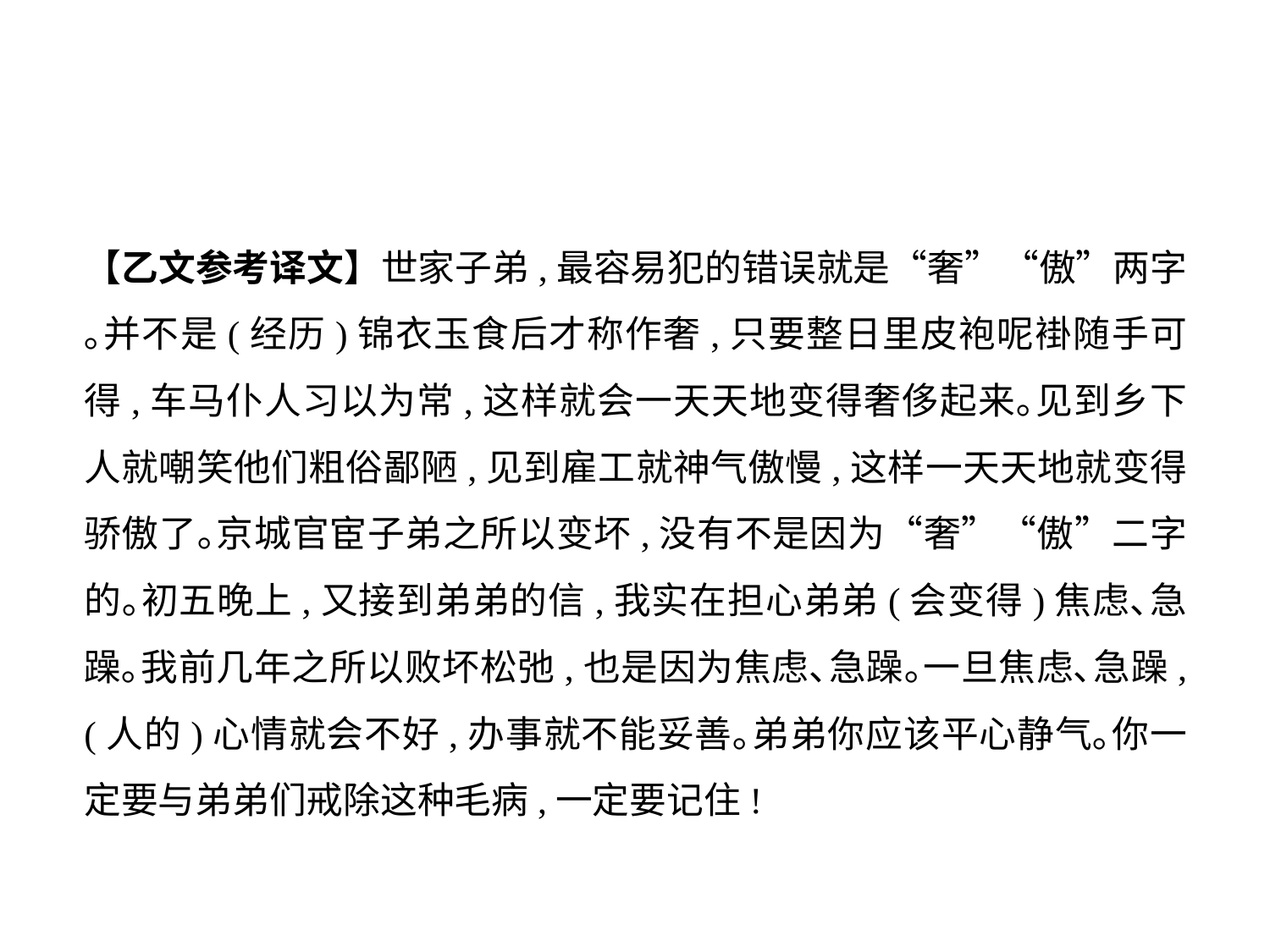

【乙文参考译文】世家子弟,最容易犯的错误就是“奢”“傲”两字｡并不是(经历)锦衣玉食后才称作奢,只要整日里皮袍呢褂随手可得,车马仆人习以为常,这样就会一天天地变得奢侈起来｡见到乡下人就嘲笑他们粗俗鄙陋,见到雇工就神气傲慢,这样一天天地就变得骄傲了｡京城官宦子弟之所以变坏,没有不是因为“奢”“傲”二字的｡初五晚上,又接到弟弟的信,我实在担心弟弟(会变得)焦虑､急躁｡我前几年之所以败坏松弛,也是因为焦虑､急躁｡一旦焦虑､急躁,(人的)心情就会不好,办事就不能妥善｡弟弟你应该平心静气｡你一定要与弟弟们戒除这种毛病,一定要记住!